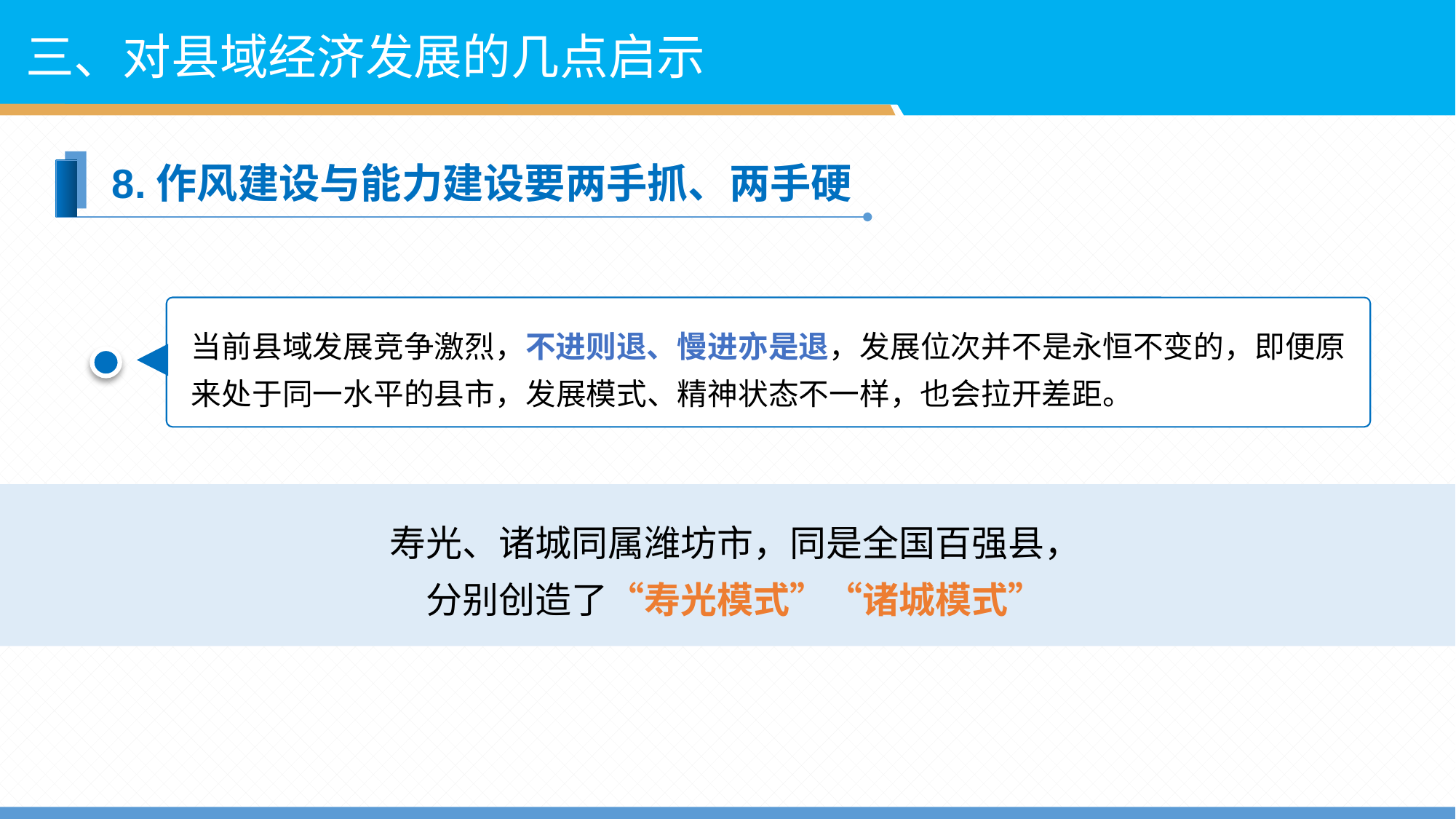

三、对县域经济发展的几点启示

8.作风建设与能力建设要两手抓、两手硬

当前县域发展竞争激烈，不进则退、慢进亦是退，发展位次并不是永恒不变的，即便原来处于同一水平的县市，发展模式、精神状态不一样，也会拉开差距。

寿光、诸城同属潍坊市，同是全国百强县，
分别创造了“寿光模式”“诸城模式”